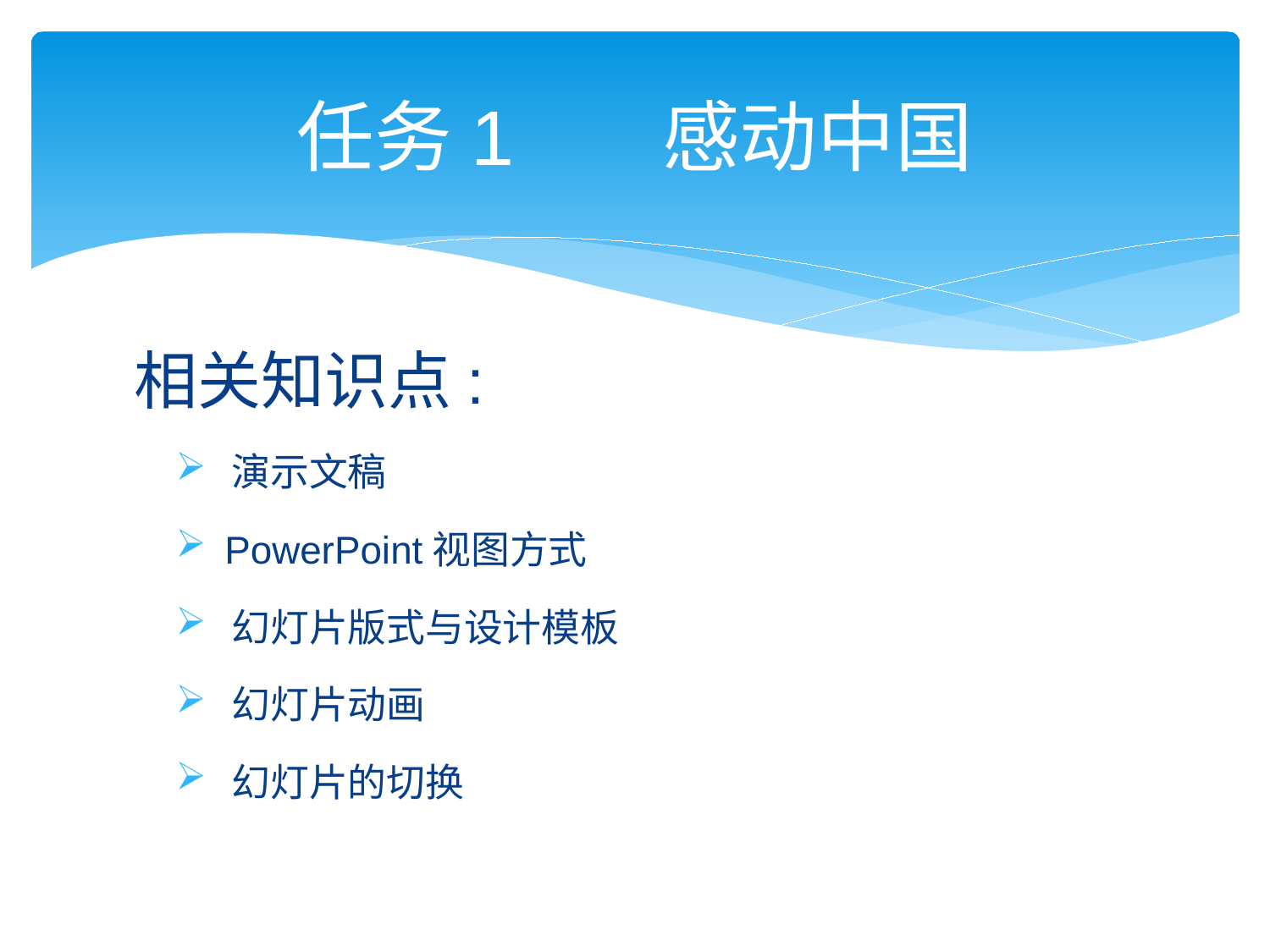

# 任务1      感动中国
相关知识点:
 演示文稿
 PowerPoint视图方式
 幻灯片版式与设计模板
 幻灯片动画
 幻灯片的切换